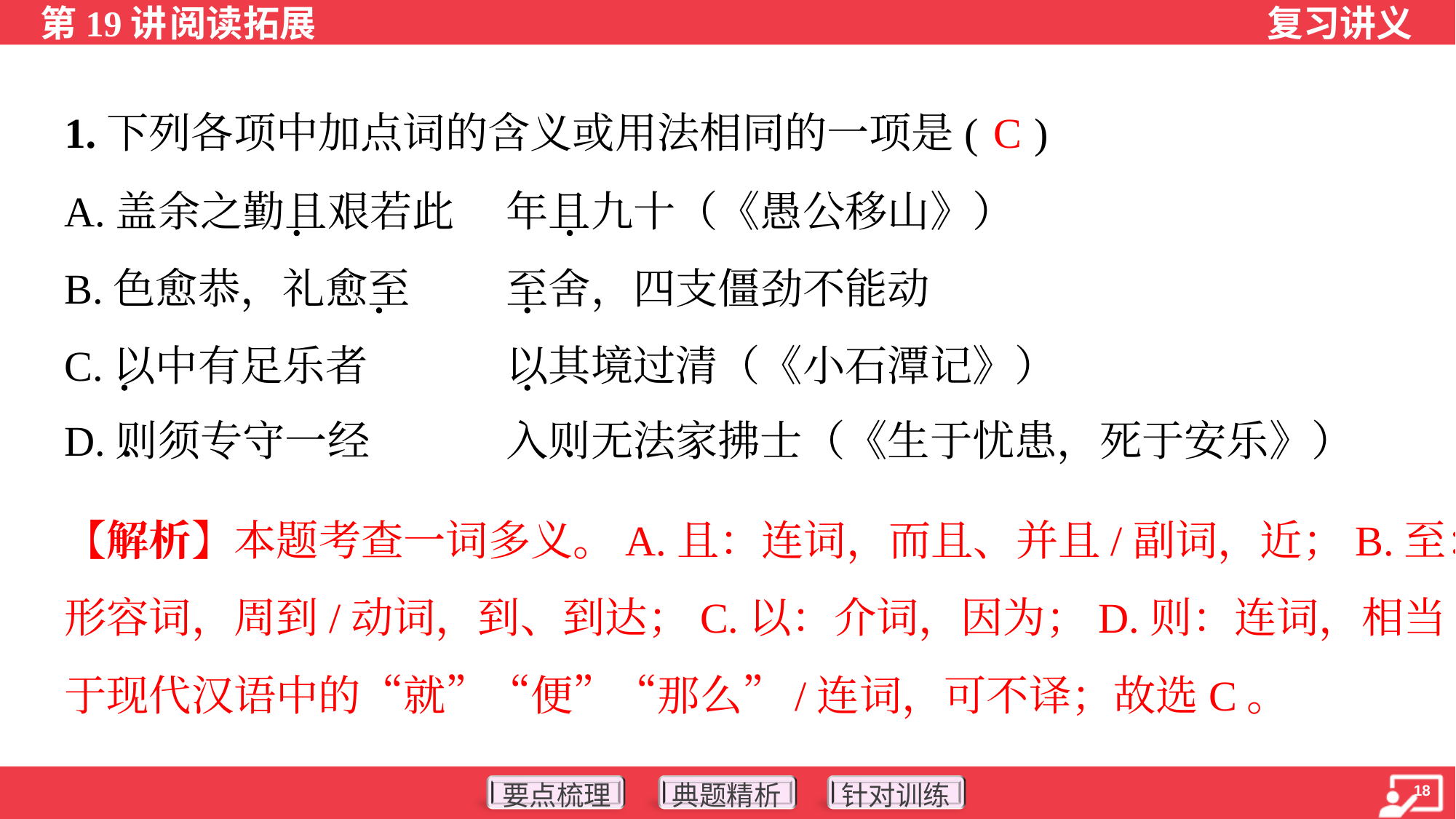

C
1.下列各项中加点词的含义或用法相同的一项是(     )
A.盖余之勤且艰若此	年且九十（《愚公移山》）
B.色愈恭，礼愈至	至舍，四支僵劲不能动
C.以中有足乐者	以其境过清（《小石潭记》）
D.则须专守一经	入则无法家拂士（《生于忧患，死于安乐》）

【解析】本题考查一词多义。A.且：连词，而且、并且/副词，近；B.至：
形容词，周到/动词，到、到达；C.以：介词，因为；D.则：连词，相当
于现代汉语中的“就”“便”“那么”/连词，可不译；故选C。